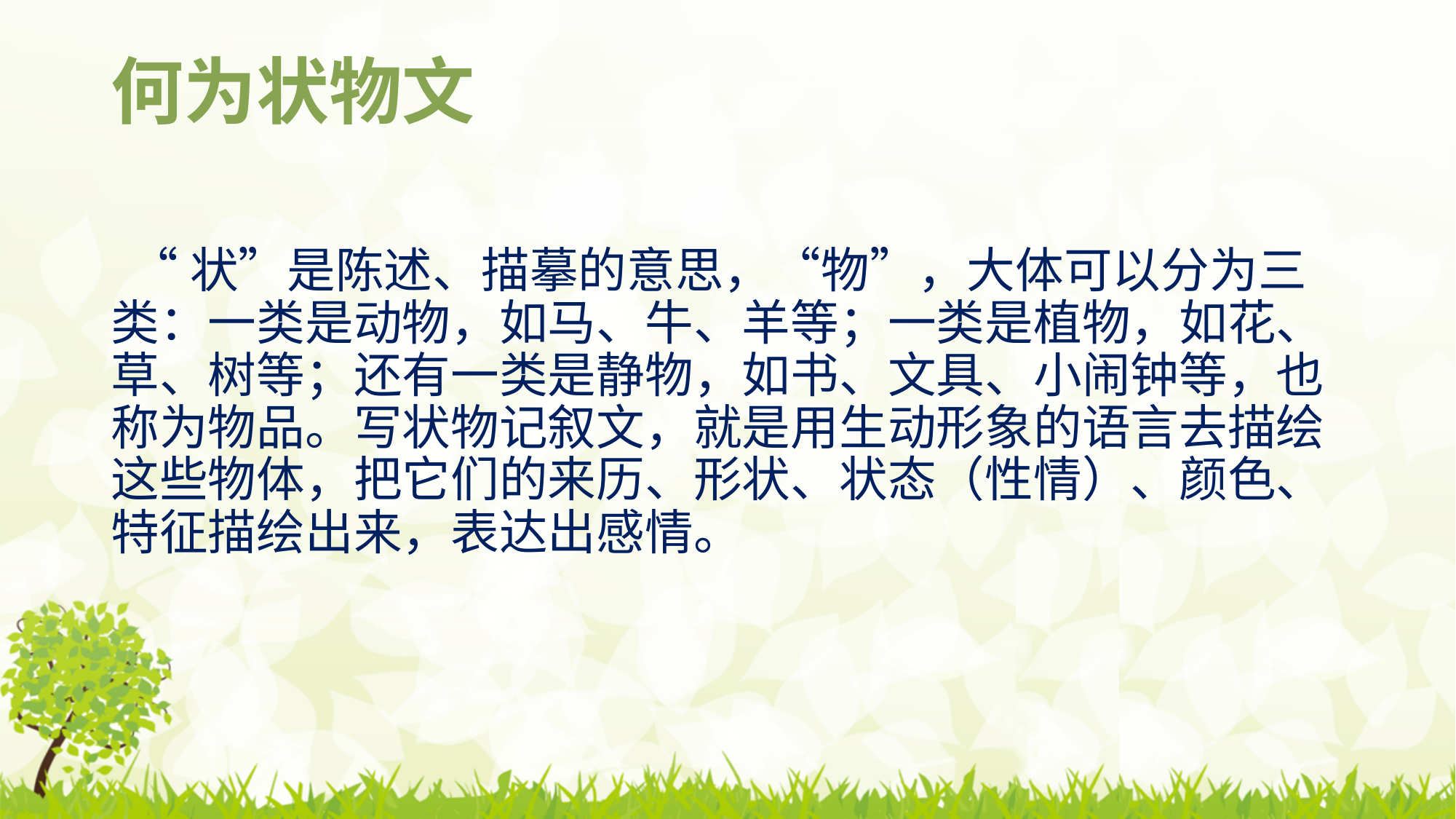

# 何为状物文

  “状”是陈述、描摹的意思，“物”，大体可以分为三类：一类是动物，如马、牛、羊等；一类是植物，如花、草、树等；还有一类是静物，如书、文具、小闹钟等，也称为物品。写状物记叙文，就是用生动形象的语言去描绘这些物体，把它们的来历、形状、状态（性情）、颜色、特征描绘出来，表达出感情。